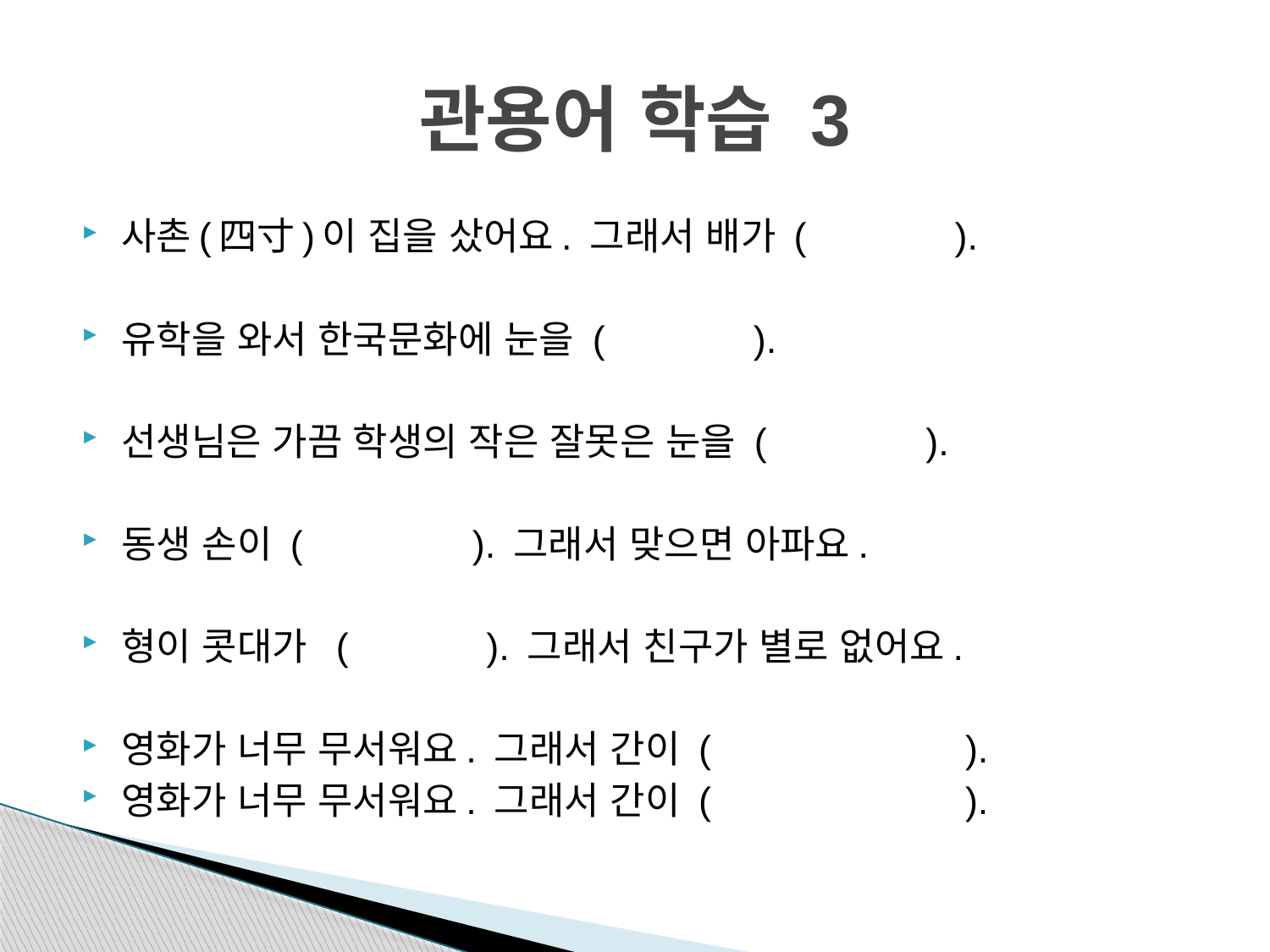

# 관용어 학습 3
사촌(四寸)이 집을 샀어요. 그래서 배가 (              ).

유학을 와서 한국문화에 눈을 (              ).

선생님은 가끔 학생의 작은 잘못은 눈을 (               ).

동생 손이 (                ). 그래서 맞으면 아파요.

형이 콧대가  (             ). 그래서 친구가 별로 없어요.

영화가 너무 무서워요. 그래서 간이 (                        ).
영화가 너무 무서워요. 그래서 간이 (                        ).